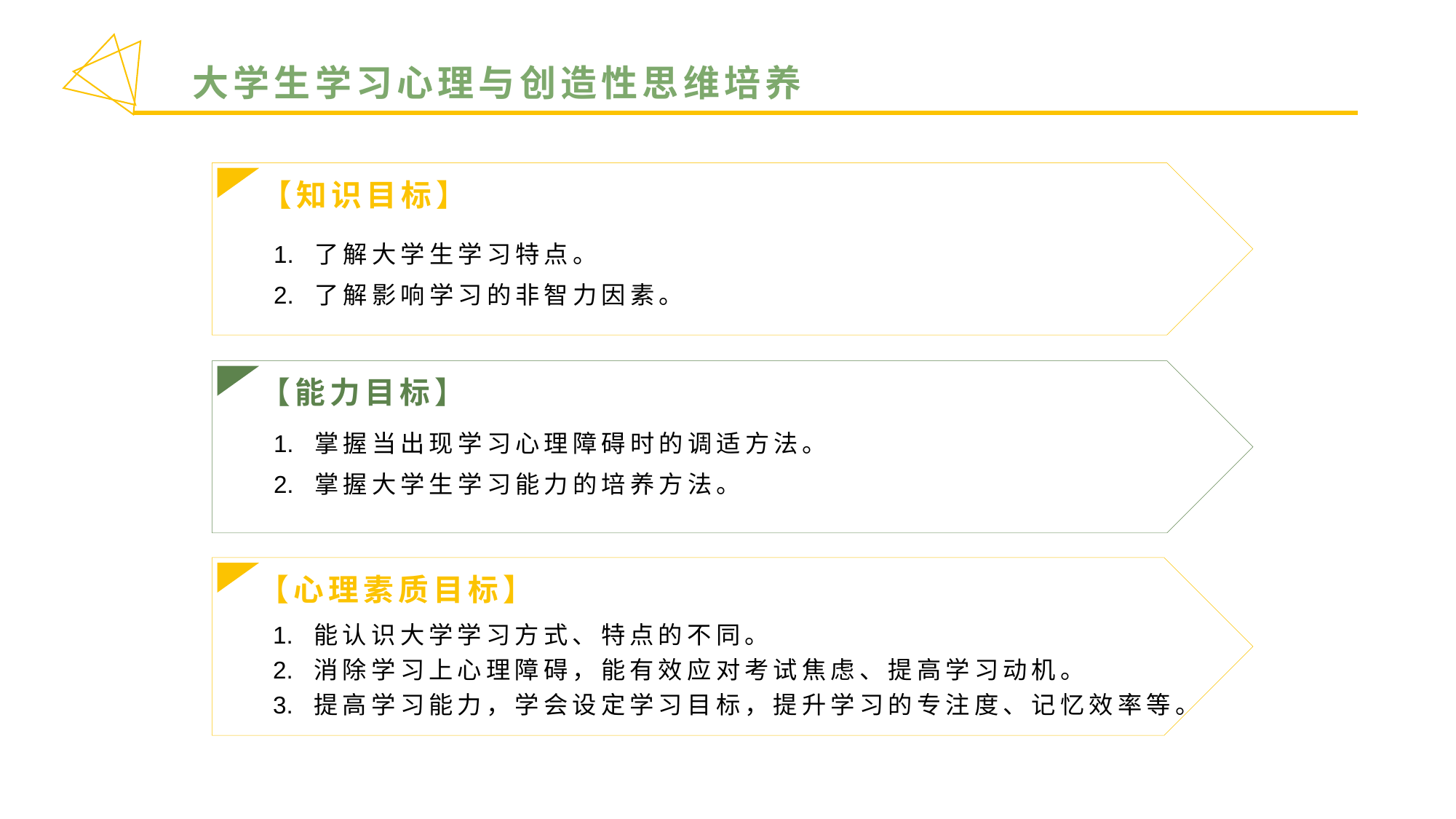

大学生学习心理与创造性思维培养

【知识目标】
了解大学生学习特点。
了解影响学习的非智力因素。

【能力目标】
掌握当出现学习心理障碍时的调适方法。
掌握大学生学习能力的培养方法。

【心理素质目标】
能认识大学学习方式、特点的不同。
消除学习上心理障碍，能有效应对考试焦虑、提高学习动机。
提高学习能力，学会设定学习目标，提升学习的专注度、记忆效率等。